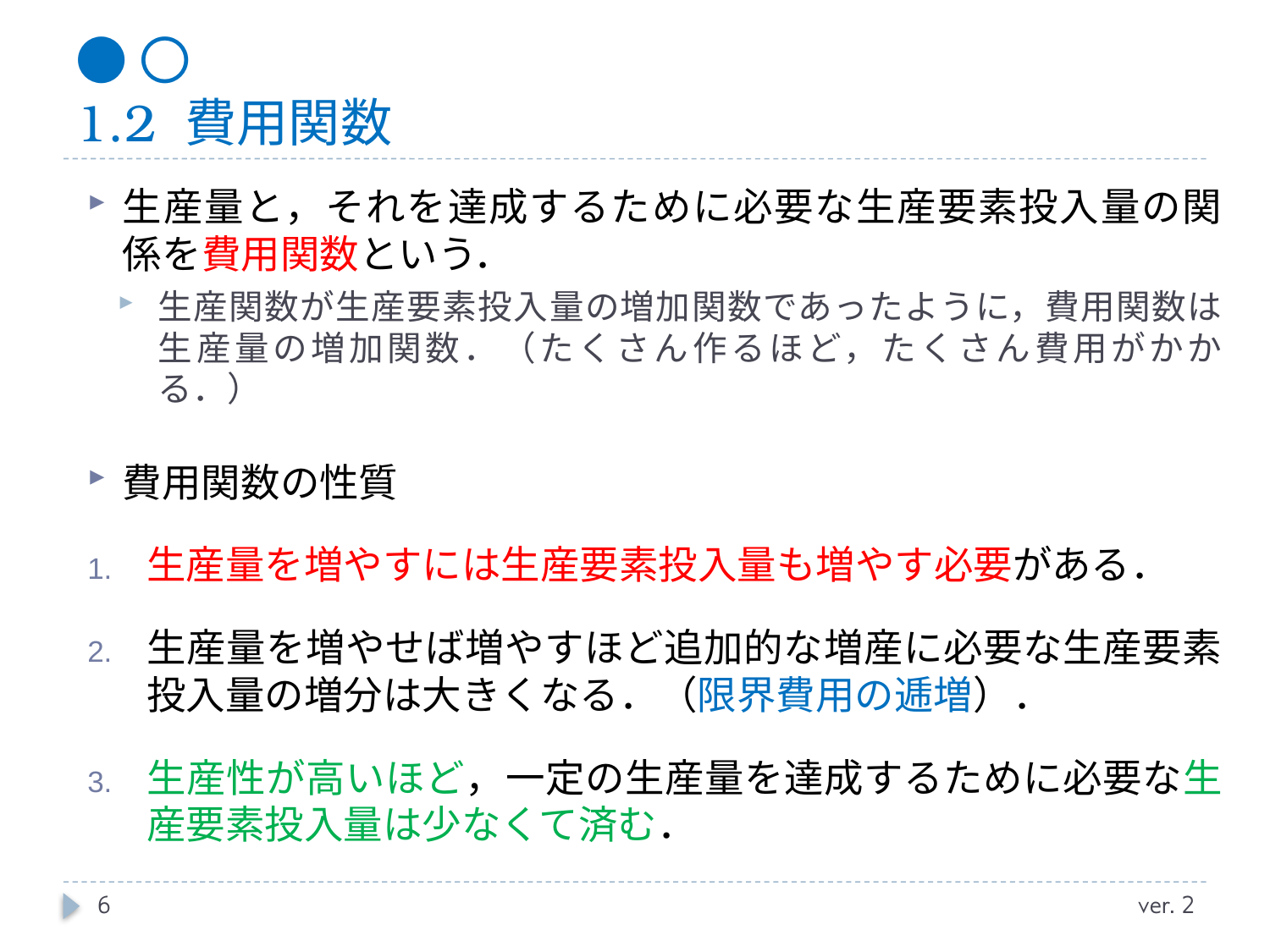

# ●〇 1.2 費用関数
生産量と，それを達成するために必要な生産要素投入量の関係を費用関数という．
生産関数が生産要素投入量の増加関数であったように，費用関数は生産量の増加関数．（たくさん作るほど，たくさん費用がかかる．）

費用関数の性質

生産量を増やすには生産要素投入量も増やす必要がある．

生産量を増やせば増やすほど追加的な増産に必要な生産要素投入量の増分は大きくなる．（限界費用の逓増）．

生産性が高いほど，一定の生産量を達成するために必要な生産要素投入量は少なくて済む．
6
ver. 2